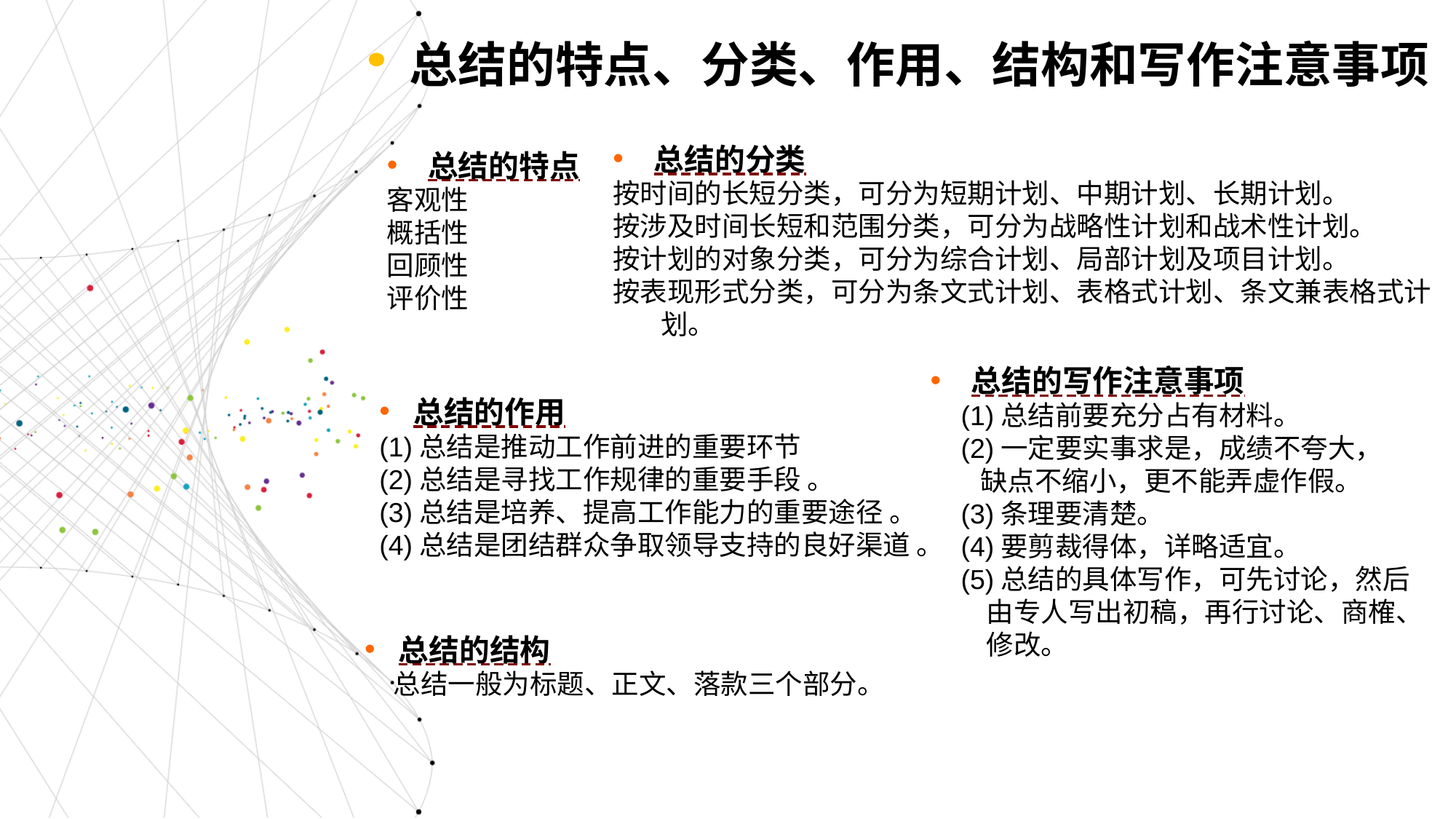

总结的特点、分类、作用、结构和写作注意事项

总结的特点
客观性
概括性
回顾性
评价性

总结的分类
按时间的长短分类，可分为短期计划、中期计划、长期计划。
按涉及时间长短和范围分类，可分为战略性计划和战术性计划。
按计划的对象分类，可分为综合计划、局部计划及项目计划。
按表现形式分类，可分为条文式计划、表格式计划、条文兼表格式计划。

总结的作用
(1)总结是推动工作前进的重要环节
(2)总结是寻找工作规律的重要手段 。
(3)总结是培养、提高工作能力的重要途径 。
(4)总结是团结群众争取领导支持的良好渠道 。
总结的写作注意事项
    (1)总结前要充分占有材料。
    (2)一定要实事求是，成绩不夸大，
       缺点不缩小，更不能弄虚作假。
    (3)条理要清楚。
    (4)要剪裁得体，详略适宜。
    (5)总结的具体写作，可先讨论，然后
        由专人写出初稿，再行讨论、商榷、
        修改。

总结的结构
     总结一般为标题、正文、落款三个部分。